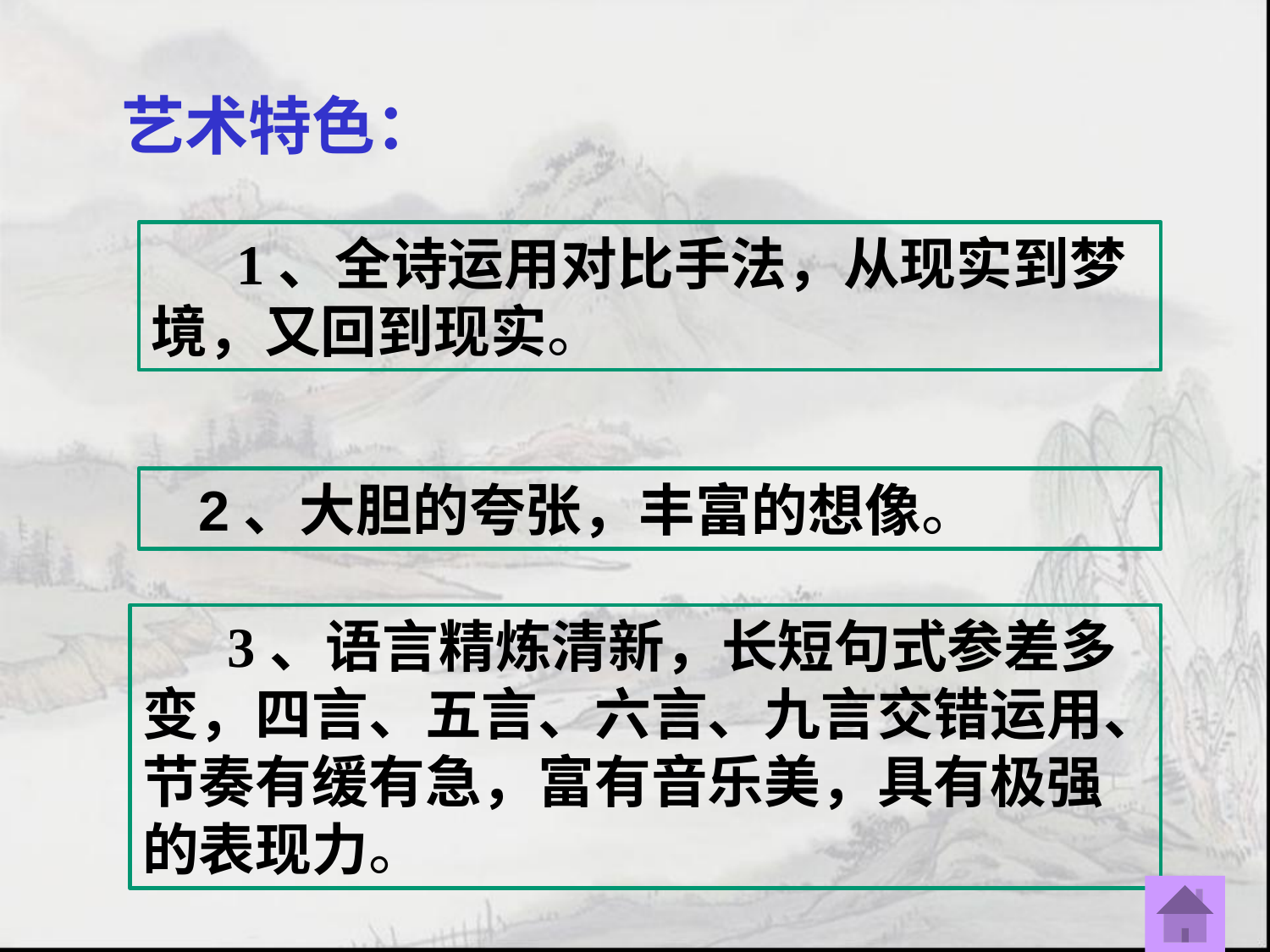

艺术特色：
      1、全诗运用对比手法，从现实到梦境，又回到现实。
   2、大胆的夸张，丰富的想像。
      3、语言精炼清新，长短句式参差多变，四言、五言、六言、九言交错运用、节奏有缓有急，富有音乐美，具有极强的表现力。